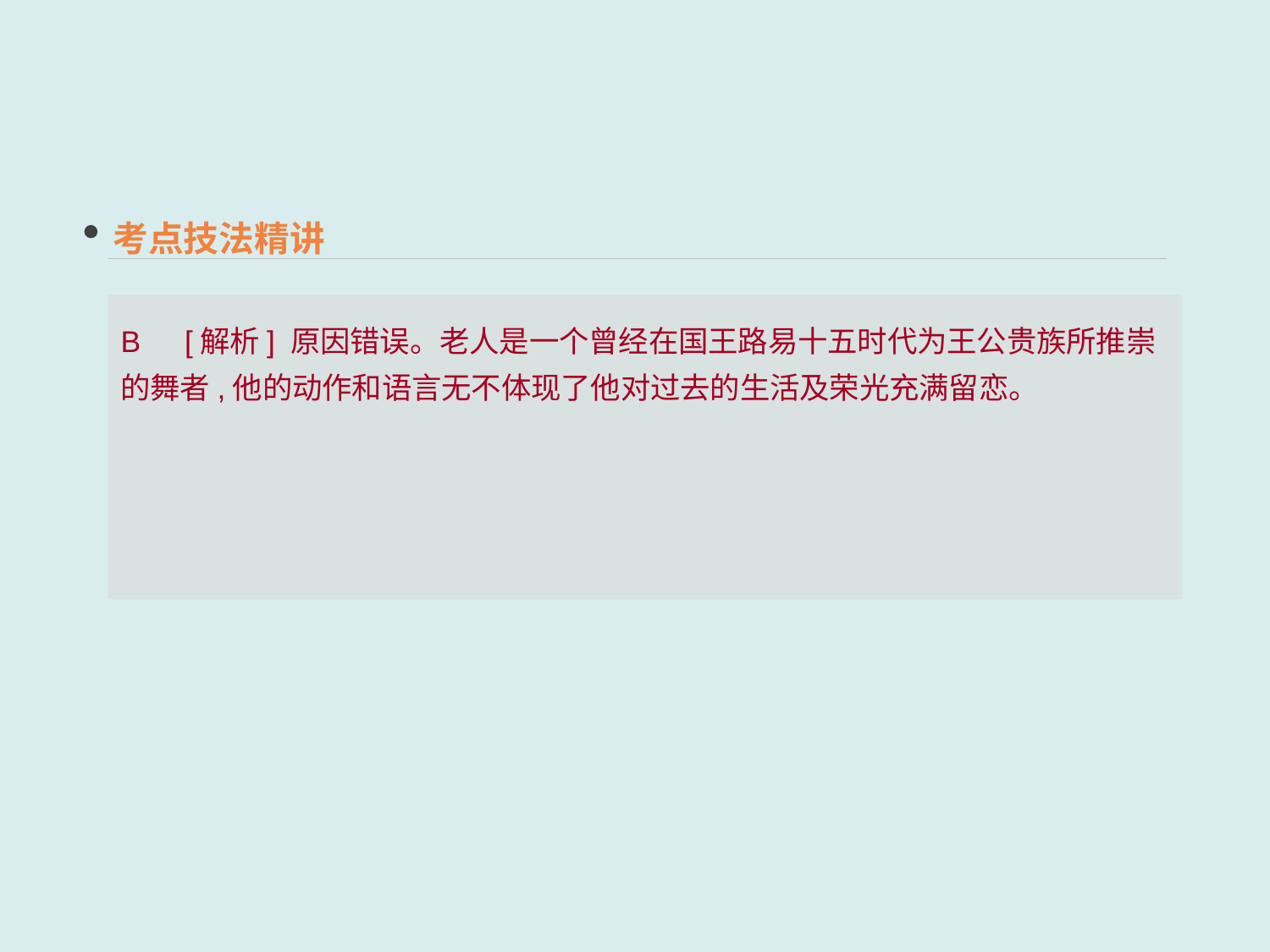

考点技法精讲

B　[解析] 原因错误。老人是一个曾经在国王路易十五时代为王公贵族所推崇的舞者,他的动作和语言无不体现了他对过去的生活及荣光充满留恋。